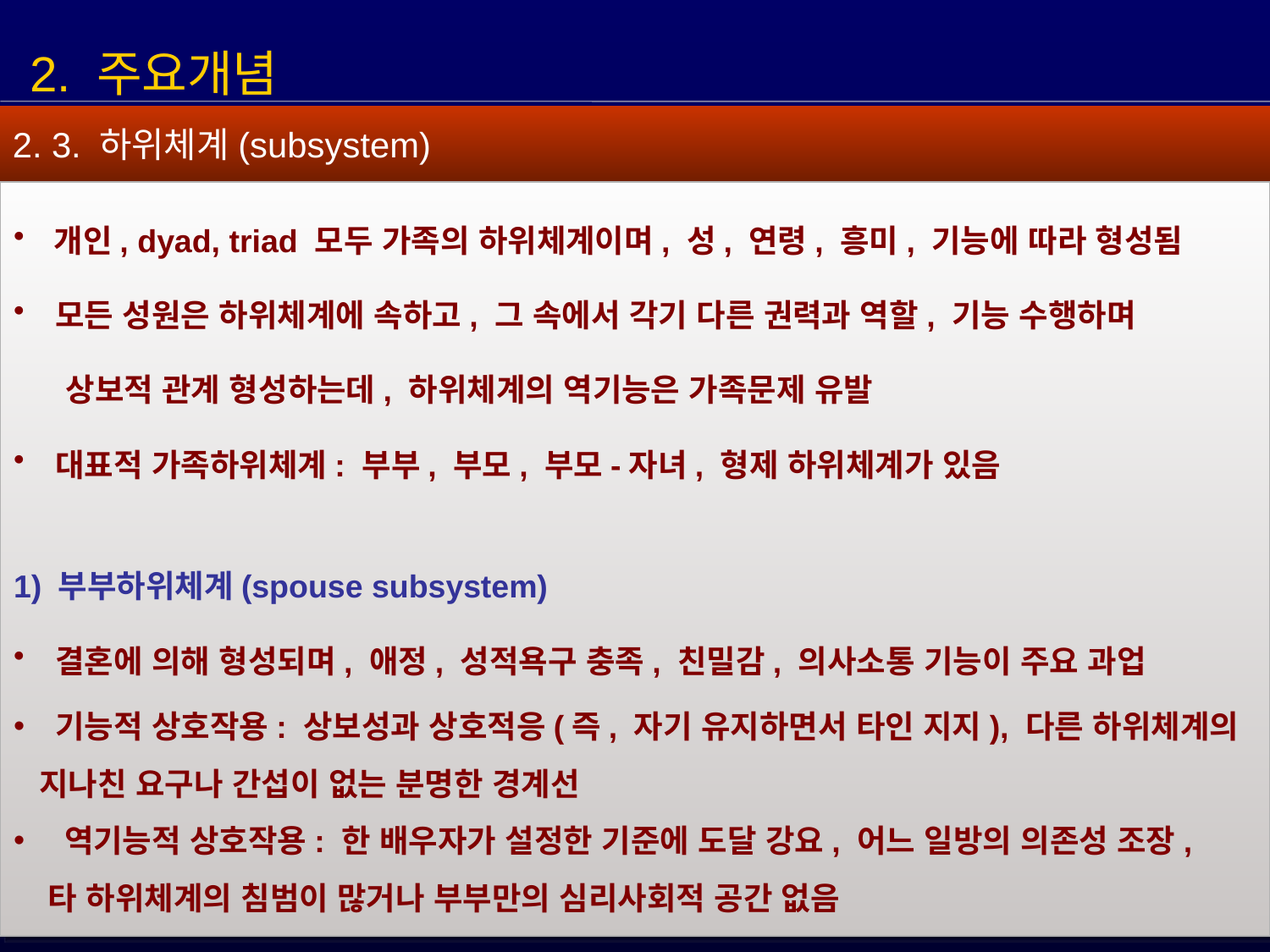

2. 주요개념

2. 3. 하위체계(subsystem)
 개인, dyad, triad 모두 가족의 하위체계이며, 성, 연령, 흥미, 기능에 따라 형성됨
 모든 성원은 하위체계에 속하고, 그 속에서 각기 다른 권력과 역할, 기능 수행하며
     상보적 관계 형성하는데, 하위체계의 역기능은 가족문제 유발
 대표적 가족하위체계: 부부, 부모, 부모-자녀, 형제 하위체계가 있음

1) 부부하위체계(spouse subsystem)
 결혼에 의해 형성되며, 애정, 성적욕구 충족, 친밀감, 의사소통 기능이 주요 과업
 기능적 상호작용: 상보성과 상호적응(즉, 자기 유지하면서 타인 지지), 다른 하위체계의
  지나친 요구나 간섭이 없는 분명한 경계선
  역기능적 상호작용: 한 배우자가 설정한 기준에 도달 강요, 어느 일방의 의존성 조장,
   타 하위체계의 침범이 많거나 부부만의 심리사회적 공간 없음